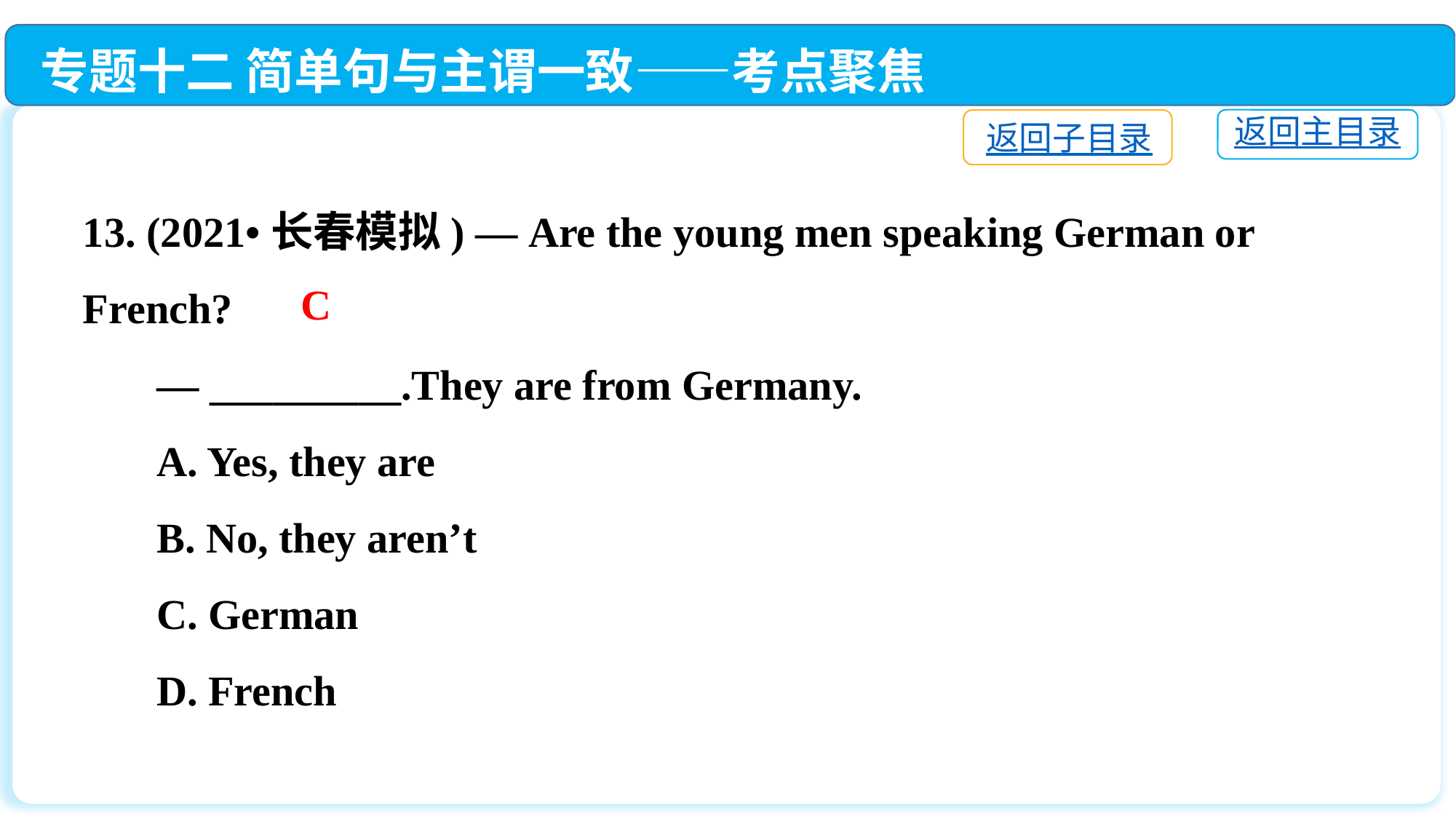

专题十二 简单句与主谓一致——考点聚焦

返回主目录

返回子目录
13. (2021•长春模拟) — Are the young men speaking German or French?
       — _________.They are from Germany.
       A. Yes, they are
       B. No, they aren’t
       C. German
       D. French
C